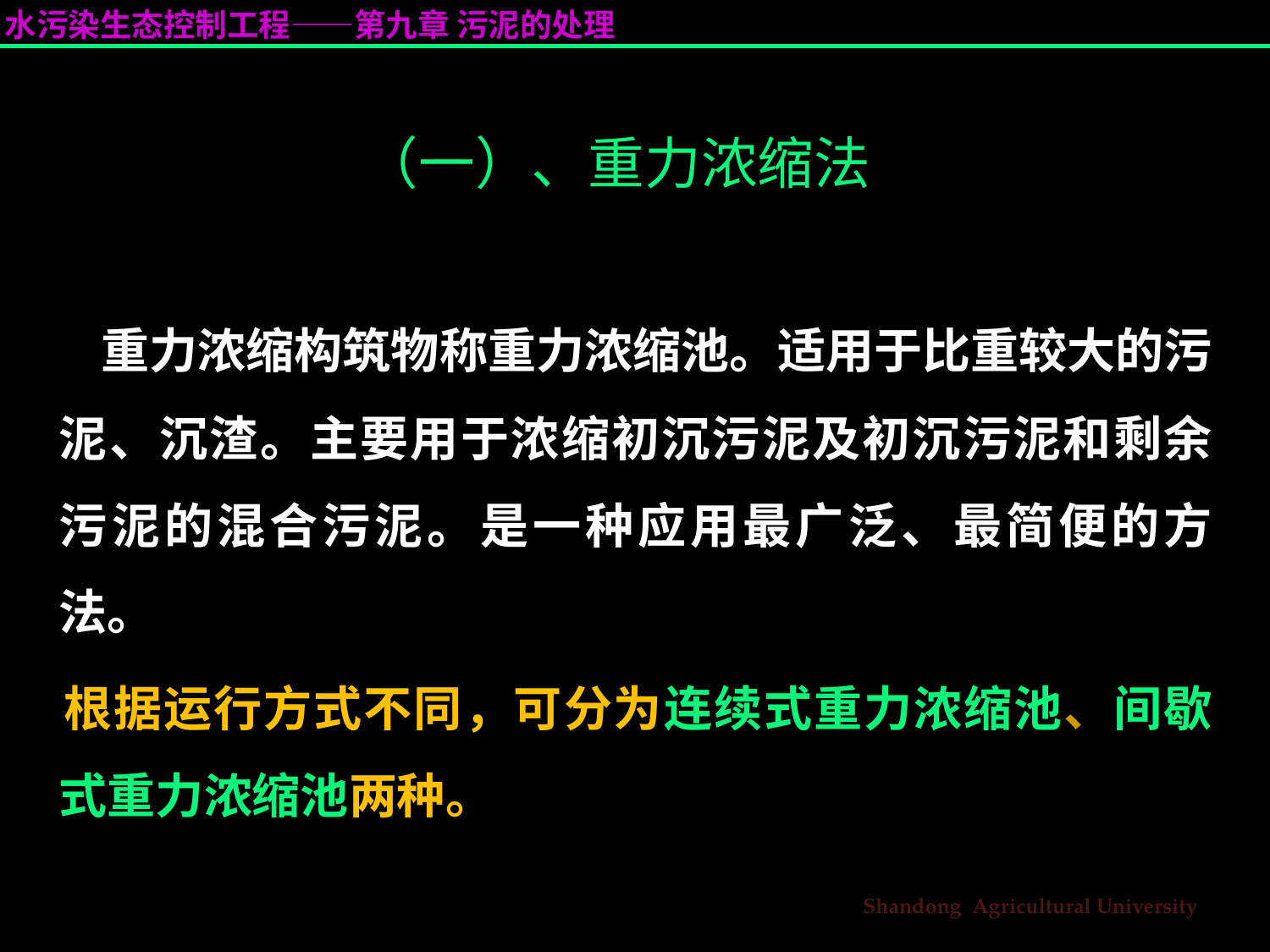

# （一）、重力浓缩法

      重力浓缩构筑物称重力浓缩池。适用于比重较大的污泥、沉渣。主要用于浓缩初沉污泥及初沉污泥和剩余污泥的混合污泥。是一种应用最广泛、最简便的方法。
   根据运行方式不同，可分为连续式重力浓缩池、间歇式重力浓缩池两种。